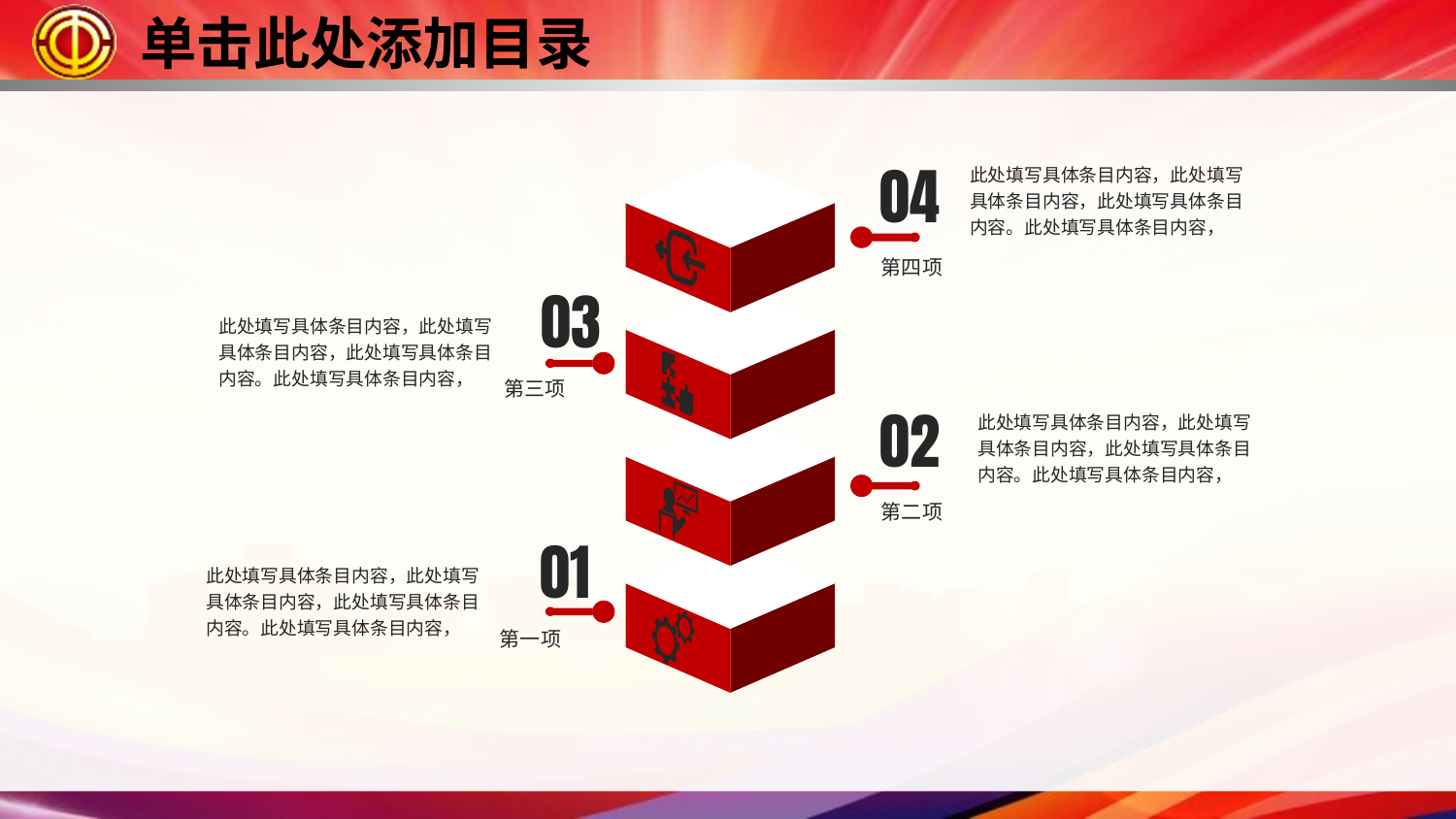

此处填写具体条目内容，此处填写具体条目内容，此处填写具体条目内容。此处填写具体条目内容，
04

第四项
03

此处填写具体条目内容，此处填写具体条目内容，此处填写具体条目内容。此处填写具体条目内容，

第三项
02
此处填写具体条目内容，此处填写具体条目内容，此处填写具体条目内容。此处填写具体条目内容，

第二项
01

此处填写具体条目内容，此处填写具体条目内容，此处填写具体条目内容。此处填写具体条目内容，

第一项